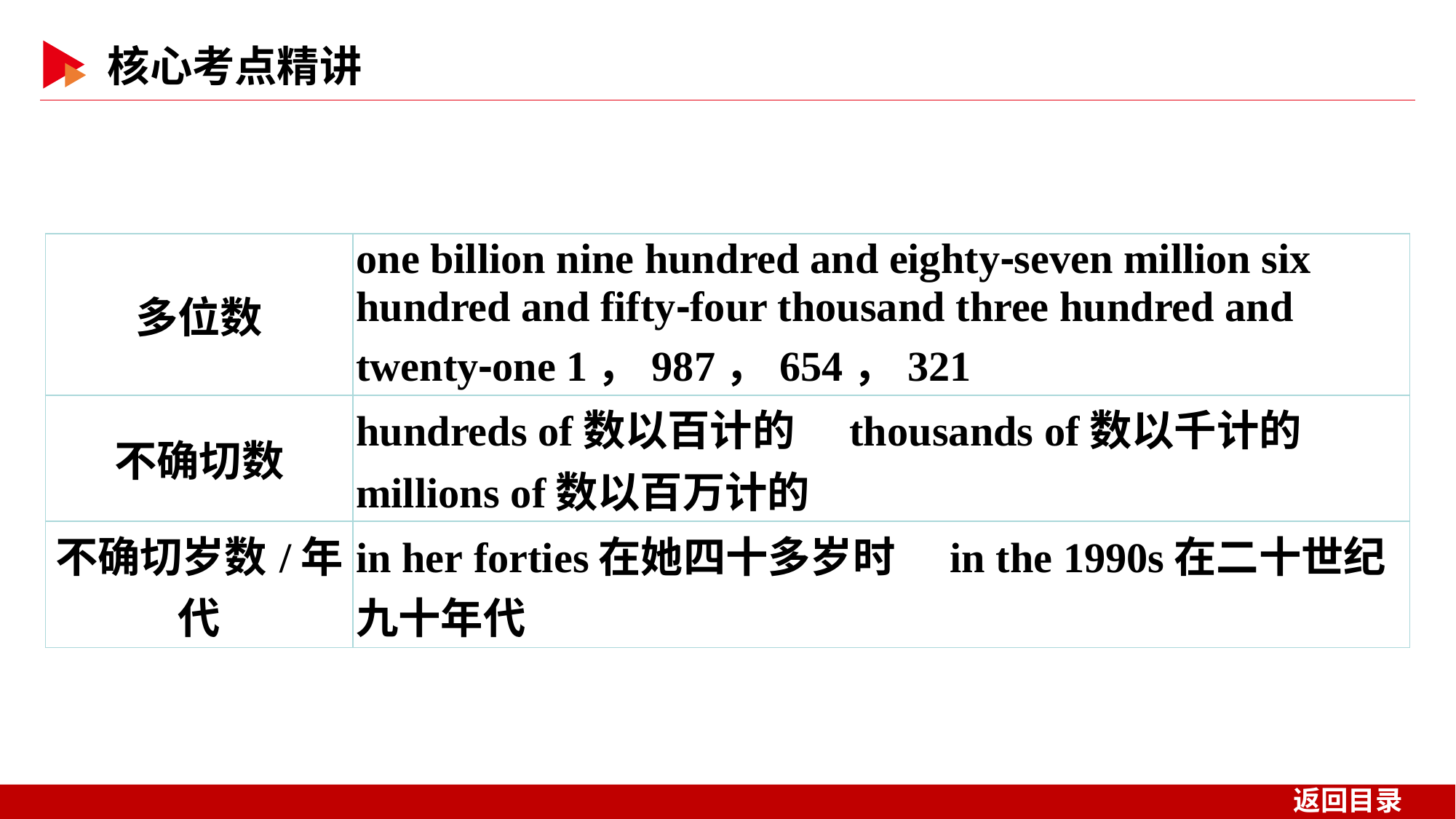

| 多位数 | one billion nine hundred and eighty⁃seven million six hundred and fifty⁃four thousand three hundred and twenty⁃one 1，987，654，321 |
| --- | --- |
| 不确切数 | hundreds of数以百计的　thousands of数以千计的　millions of数以百万计的 |
| 不确切岁数/年代 | in her forties在她四十多岁时　in the 1990s在二十世纪九十年代 |